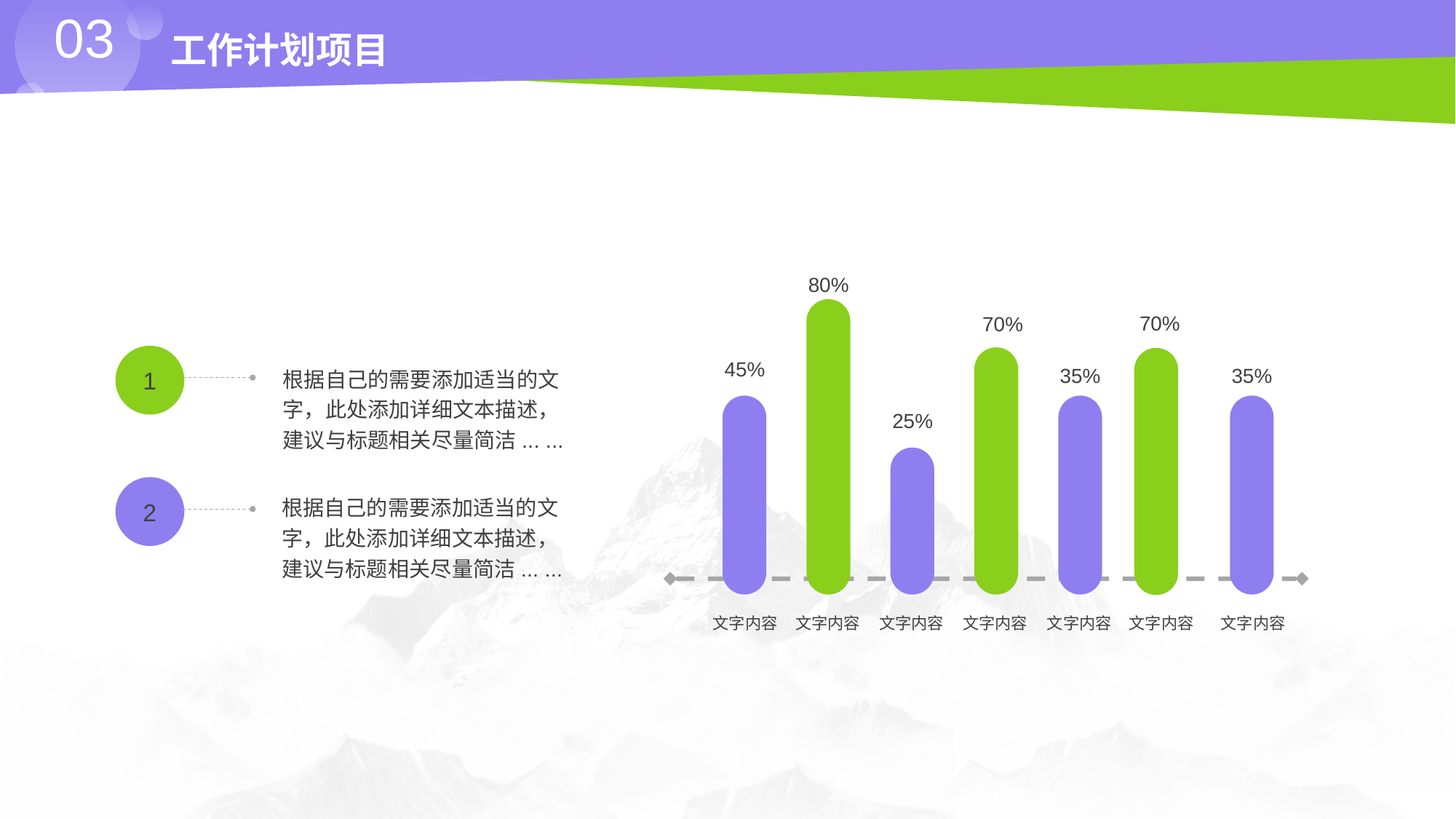

03
工作计划项目
80%

70%
70%
1

45%
35%
35%
根据自己的需要添加适当的文字，此处添加详细文本描述，建议与标题相关尽量简洁... ...

25%

2
根据自己的需要添加适当的文字，此处添加详细文本描述，建议与标题相关尽量简洁... ...

文字内容
文字内容
文字内容
文字内容
文字内容
文字内容
文字内容